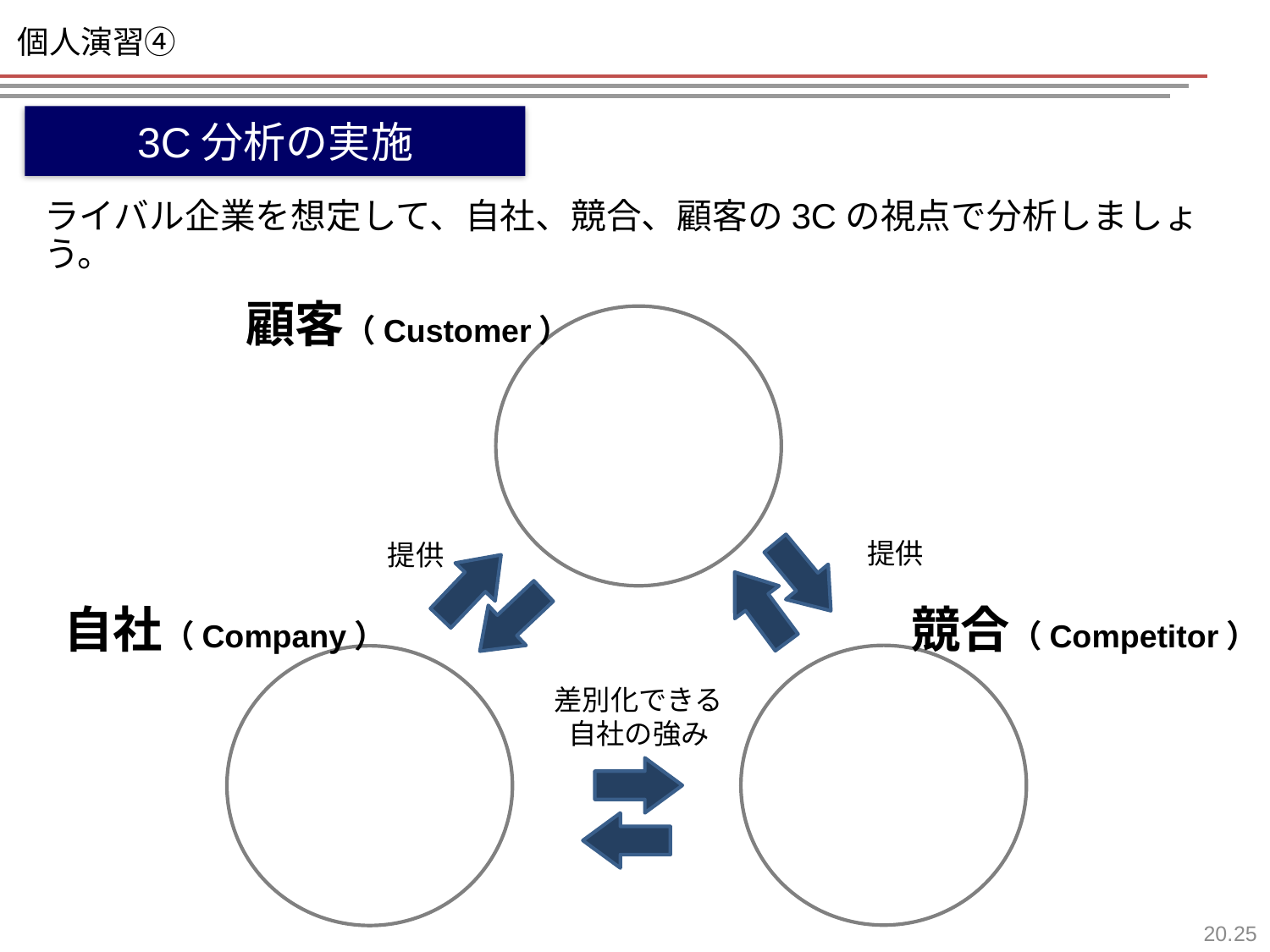

# 個人演習④
3C分析の実施
ライバル企業を想定して、自社、競合、顧客の3Cの視点で分析しましょう。
顧客（Customer）

提供
提供

自社（Company）
競合（Competitor）

差別化できる
自社の強み

25